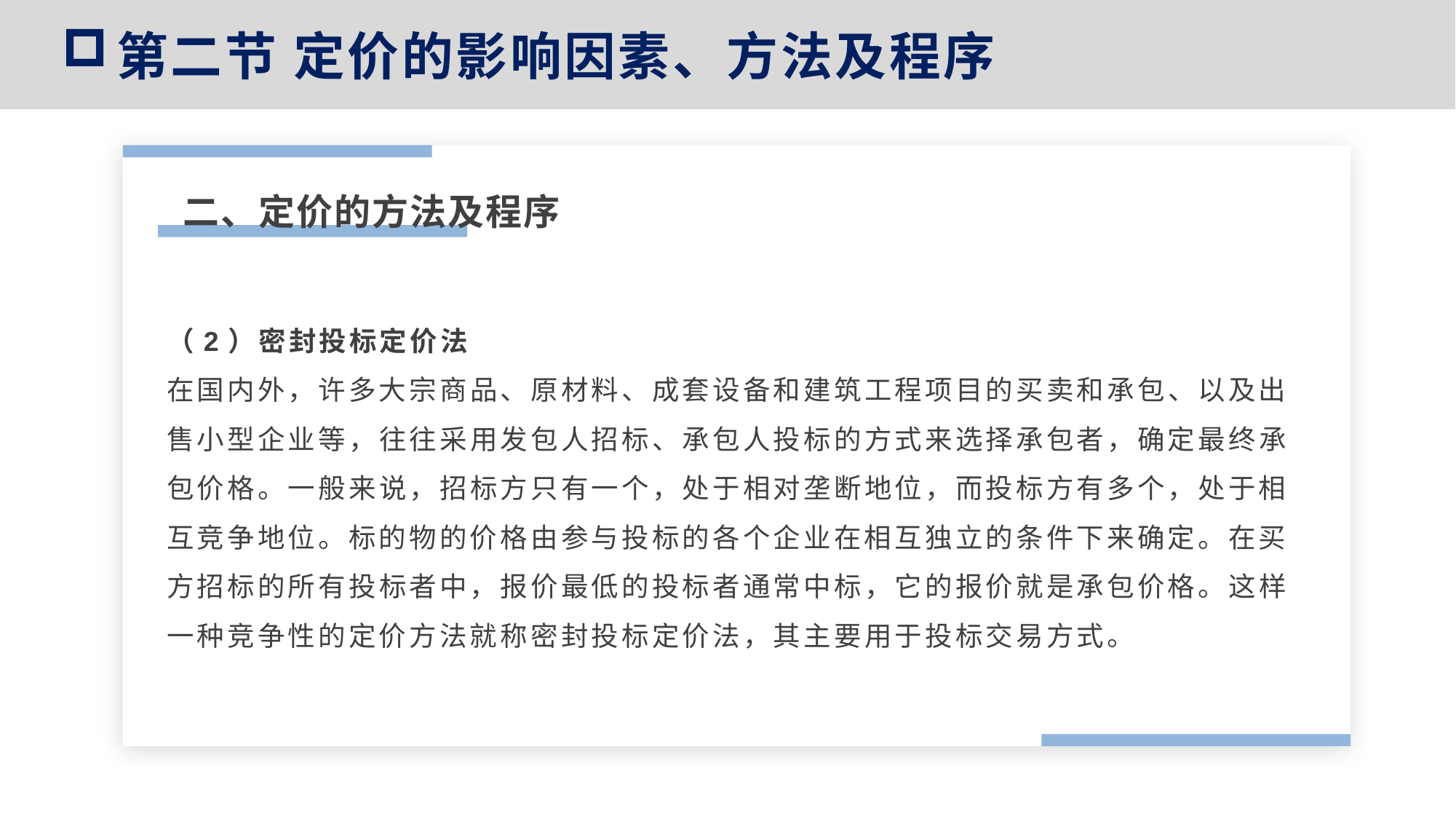

第二节 定价的影响因素、方法及程序

（2）密封投标定价法
在国内外，许多大宗商品、原材料、成套设备和建筑工程项目的买卖和承包、以及出售小型企业等，往往采用发包人招标、承包人投标的方式来选择承包者，确定最终承包价格。一般来说，招标方只有一个，处于相对垄断地位，而投标方有多个，处于相互竞争地位。标的物的价格由参与投标的各个企业在相互独立的条件下来确定。在买方招标的所有投标者中，报价最低的投标者通常中标，它的报价就是承包价格。这样一种竞争性的定价方法就称密封投标定价法，其主要用于投标交易方式。
二、定价的方法及程序